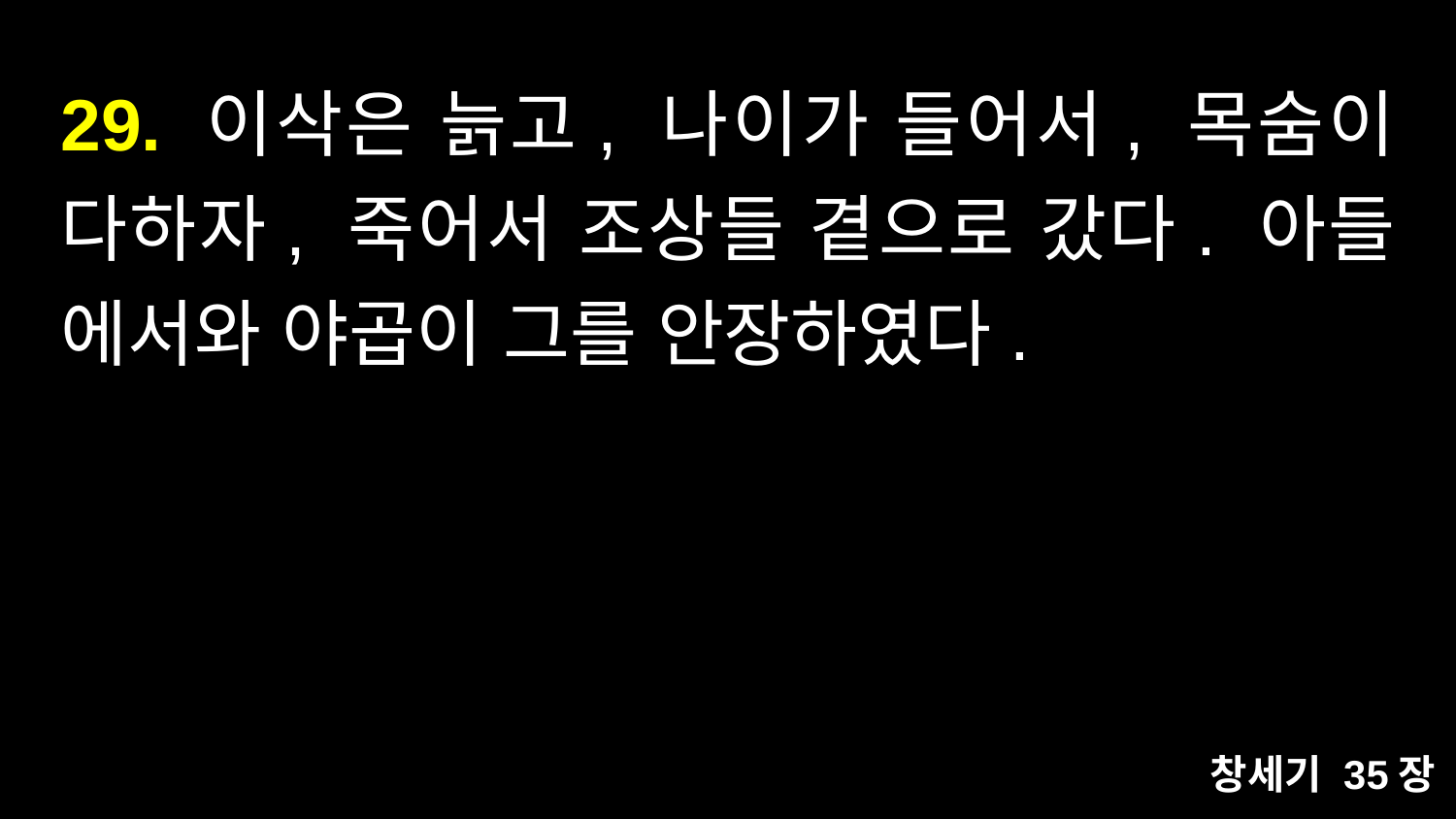

# 29. 이삭은 늙고, 나이가 들어서, 목숨이 다하자, 죽어서 조상들 곁으로 갔다. 아들 에서와 야곱이 그를 안장하였다.
창세기 35장